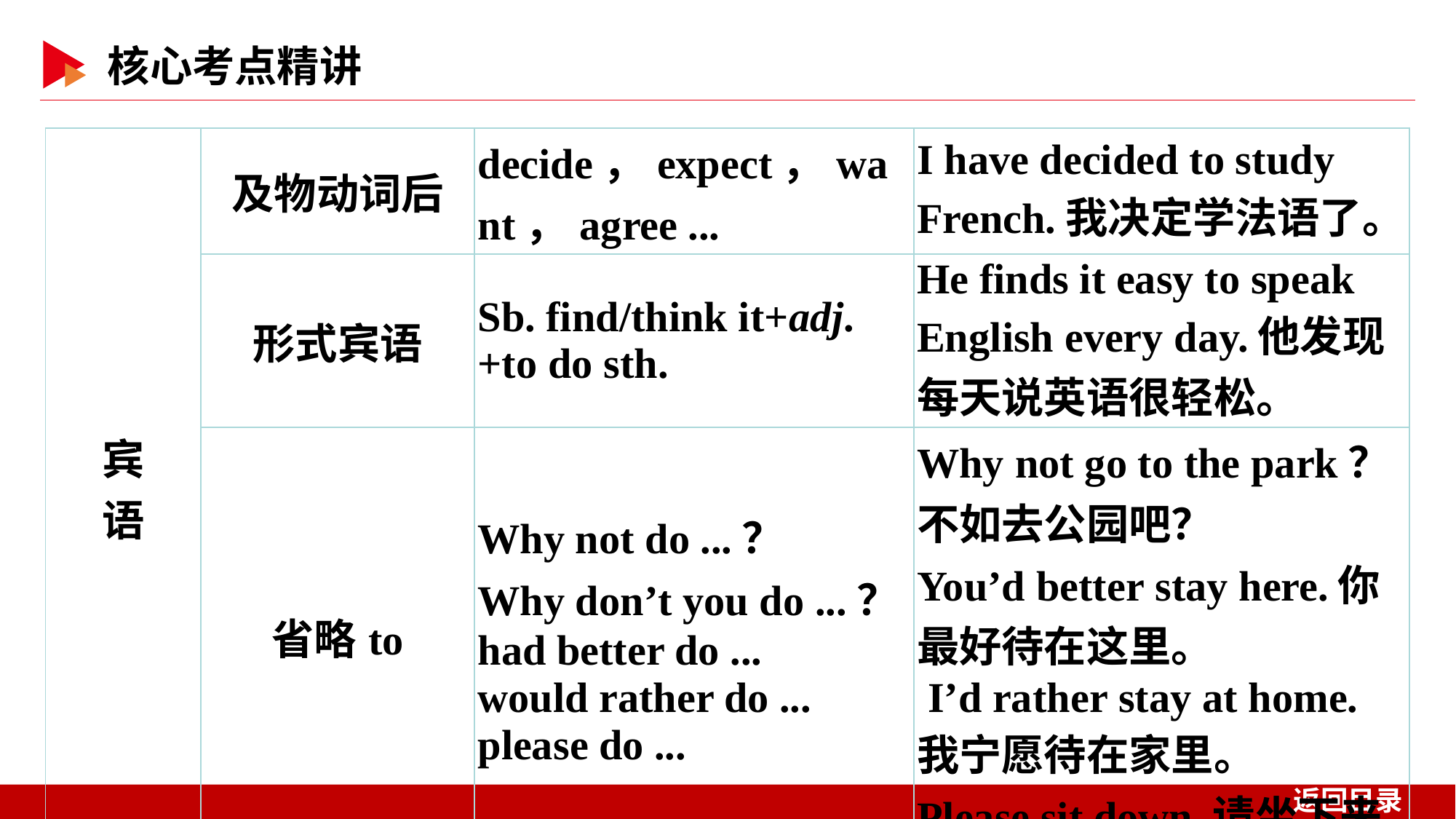

| 宾 语 | 及物动词后 | decide，expect，want，agree ... | I have decided to study French.我决定学法语了。 |
| --- | --- | --- | --- |
|  | 形式宾语 | Sb. find/think it+adj.+to do sth. | He finds it easy to speak English every day.他发现每天说英语很轻松。 |
|  | 省略to | Why not do ...？ Why don’t you do ...？ had better do ... would rather do ... please do ... | Why not go to the park？不如去公园吧？ You’d better stay here.你最好待在这里。 I’d rather stay at home.我宁愿待在家里。 Please sit down.请坐下来。 |